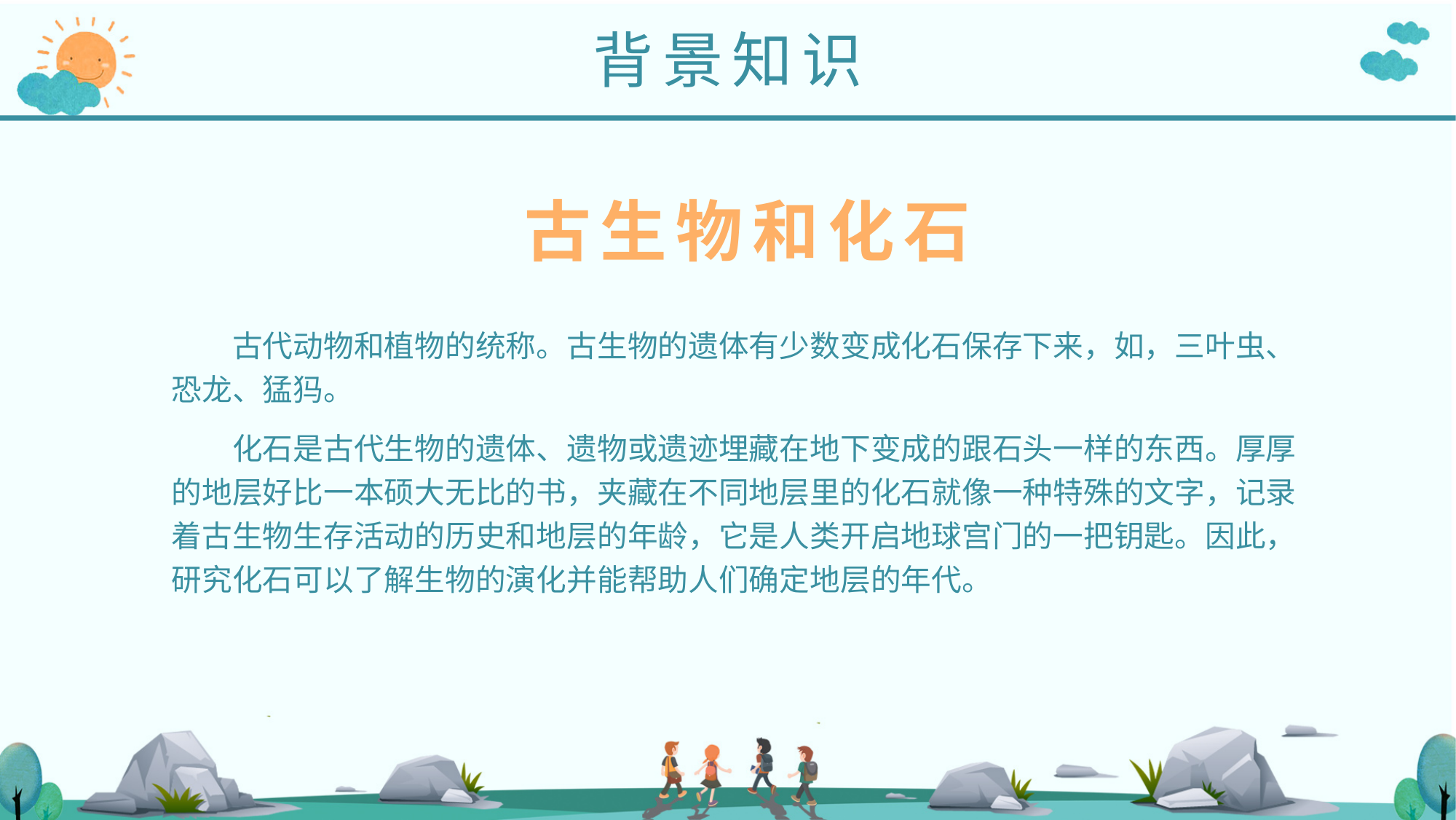

背景知识

古生物和化石
　　古代动物和植物的统称。古生物的遗体有少数变成化石保存下来，如，三叶虫、恐龙、猛犸。
　　化石是古代生物的遗体、遗物或遗迹埋藏在地下变成的跟石头一样的东西。厚厚的地层好比一本硕大无比的书，夹藏在不同地层里的化石就像一种特殊的文字，记录着古生物生存活动的历史和地层的年龄，它是人类开启地球宫门的一把钥匙。因此，研究化石可以了解生物的演化并能帮助人们确定地层的年代。